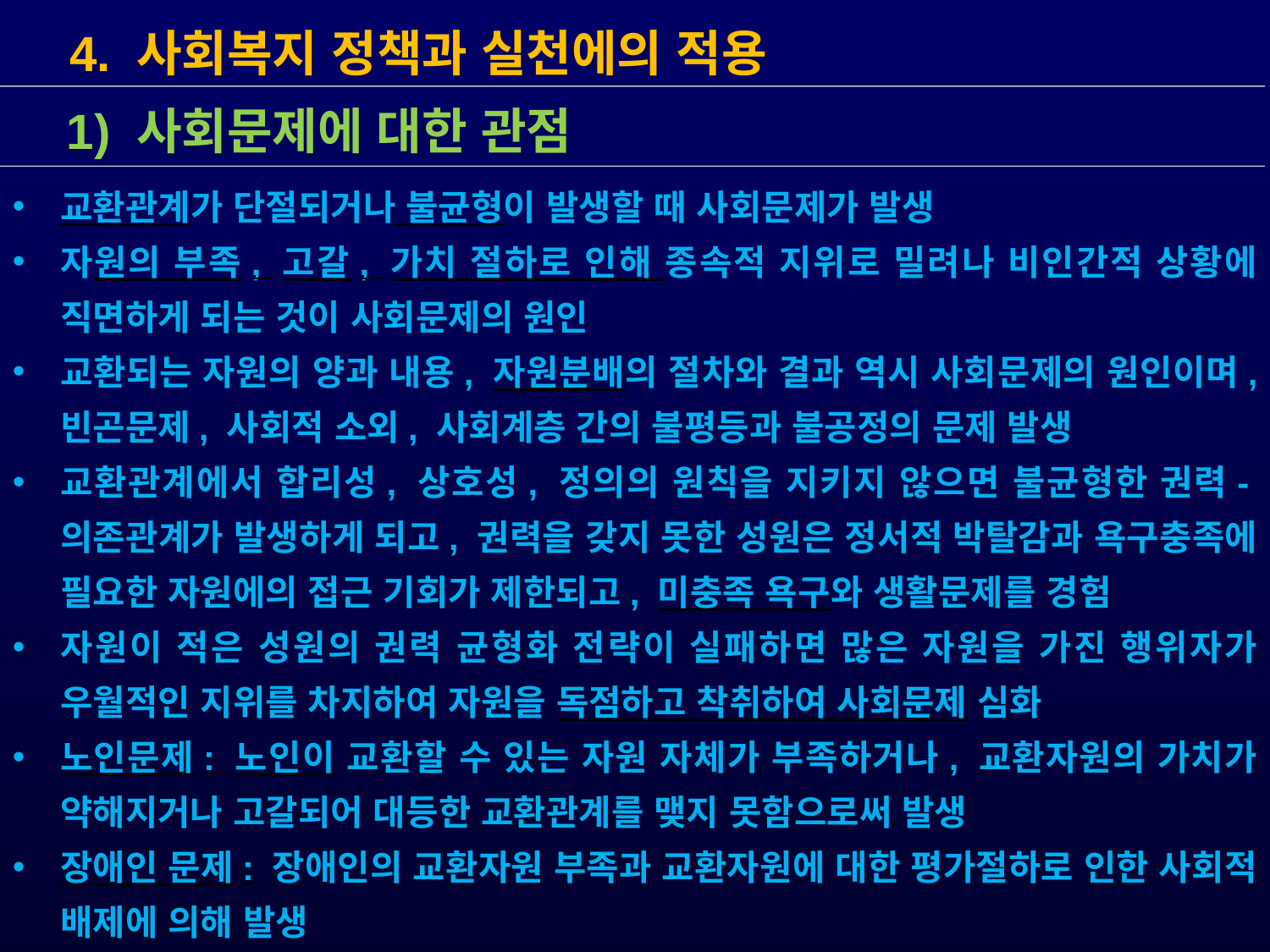

4. 사회복지 정책과 실천에의 적용

교환관계가 단절되거나 불균형이 발생할 때 사회문제가 발생
자원의 부족, 고갈, 가치 절하로 인해 종속적 지위로 밀려나 비인간적 상황에 직면하게 되는 것이 사회문제의 원인
교환되는 자원의 양과 내용, 자원분배의 절차와 결과 역시 사회문제의 원인이며, 빈곤문제, 사회적 소외, 사회계층 간의 불평등과 불공정의 문제 발생
교환관계에서 합리성, 상호성, 정의의 원칙을 지키지 않으면 불균형한 권력-의존관계가 발생하게 되고, 권력을 갖지 못한 성원은 정서적 박탈감과 욕구충족에 필요한 자원에의 접근 기회가 제한되고, 미충족 욕구와 생활문제를 경험
자원이 적은 성원의 권력 균형화 전략이 실패하면 많은 자원을 가진 행위자가 우월적인 지위를 차지하여 자원을 독점하고 착취하여 사회문제 심화
노인문제: 노인이 교환할 수 있는 자원 자체가 부족하거나, 교환자원의 가치가 약해지거나 고갈되어 대등한 교환관계를 맺지 못함으로써 발생
장애인 문제: 장애인의 교환자원 부족과 교환자원에 대한 평가절하로 인한 사회적 배제에 의해 발생
  1) 사회문제에 대한 관점